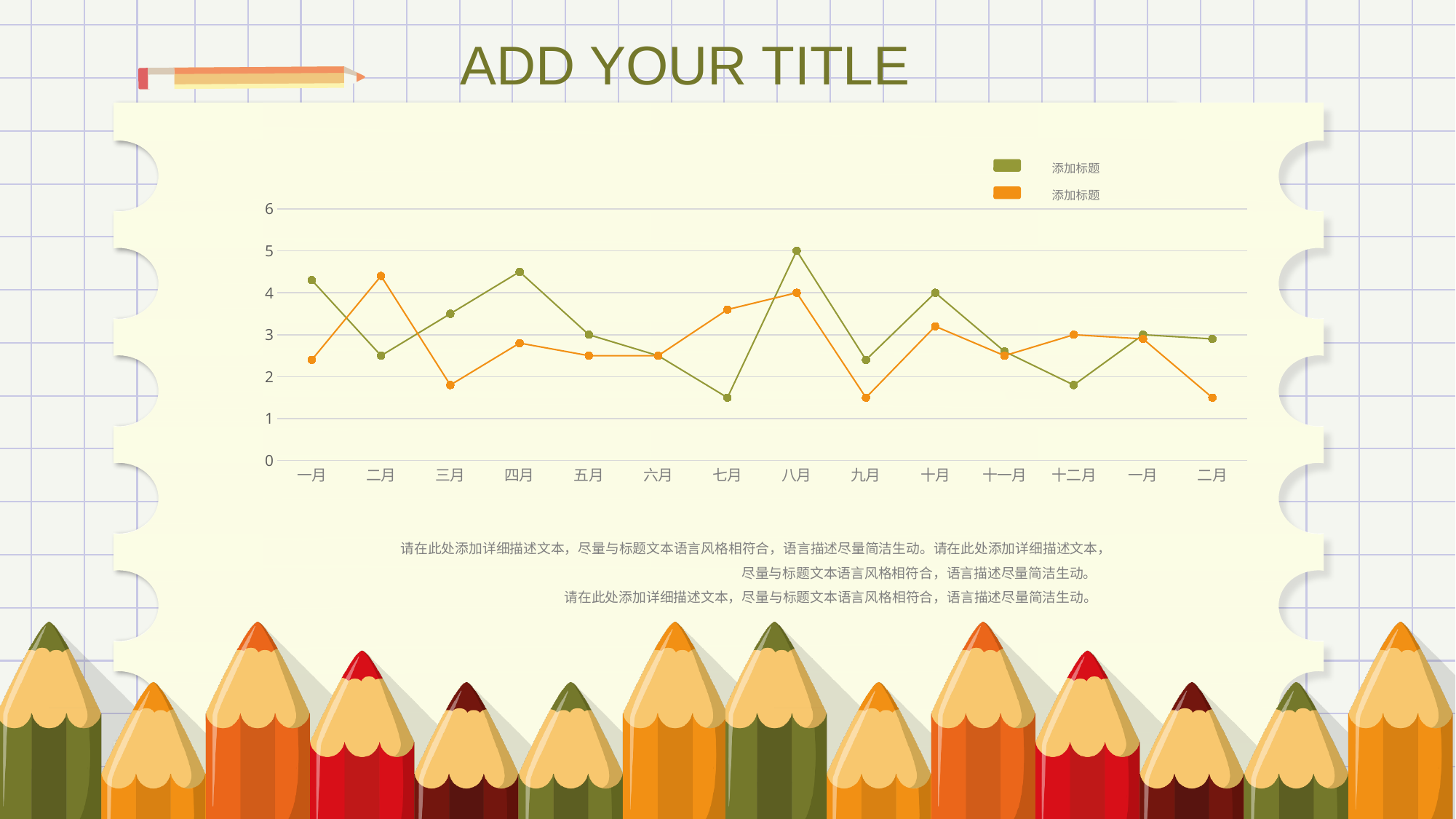

添加标题

添加标题

### Chart

| Category | Series 1 | Series 2 |
|---|---|---|
| 一月 | 4.3 | 2.4 |
| 二月 | 2.5 | 4.4 |
| 三月 | 3.5 | 1.8 |
| 四月 | 4.5 | 2.8 |
| 五月 | 3.0 | 2.5 |
| 六月 | 2.5 | 2.5 |
| 七月 | 1.5 | 3.6 |
| 八月 | 5.0 | 4.0 |
| 九月 | 2.4 | 1.5 |
| 十月 | 4.0 | 3.2 |
| 十一月 | 2.6 | 2.5 |
| 十二月 | 1.8 | 3.0 |
| 一月 | 3.0 | 2.9 |
| 二月 | 2.9 | 1.5 |
请在此处添加详细描述文本，尽量与标题文本语言风格相符合，语言描述尽量简洁生动。请在此处添加详细描述文本，尽量与标题文本语言风格相符合，语言描述尽量简洁生动。
请在此处添加详细描述文本，尽量与标题文本语言风格相符合，语言描述尽量简洁生动。